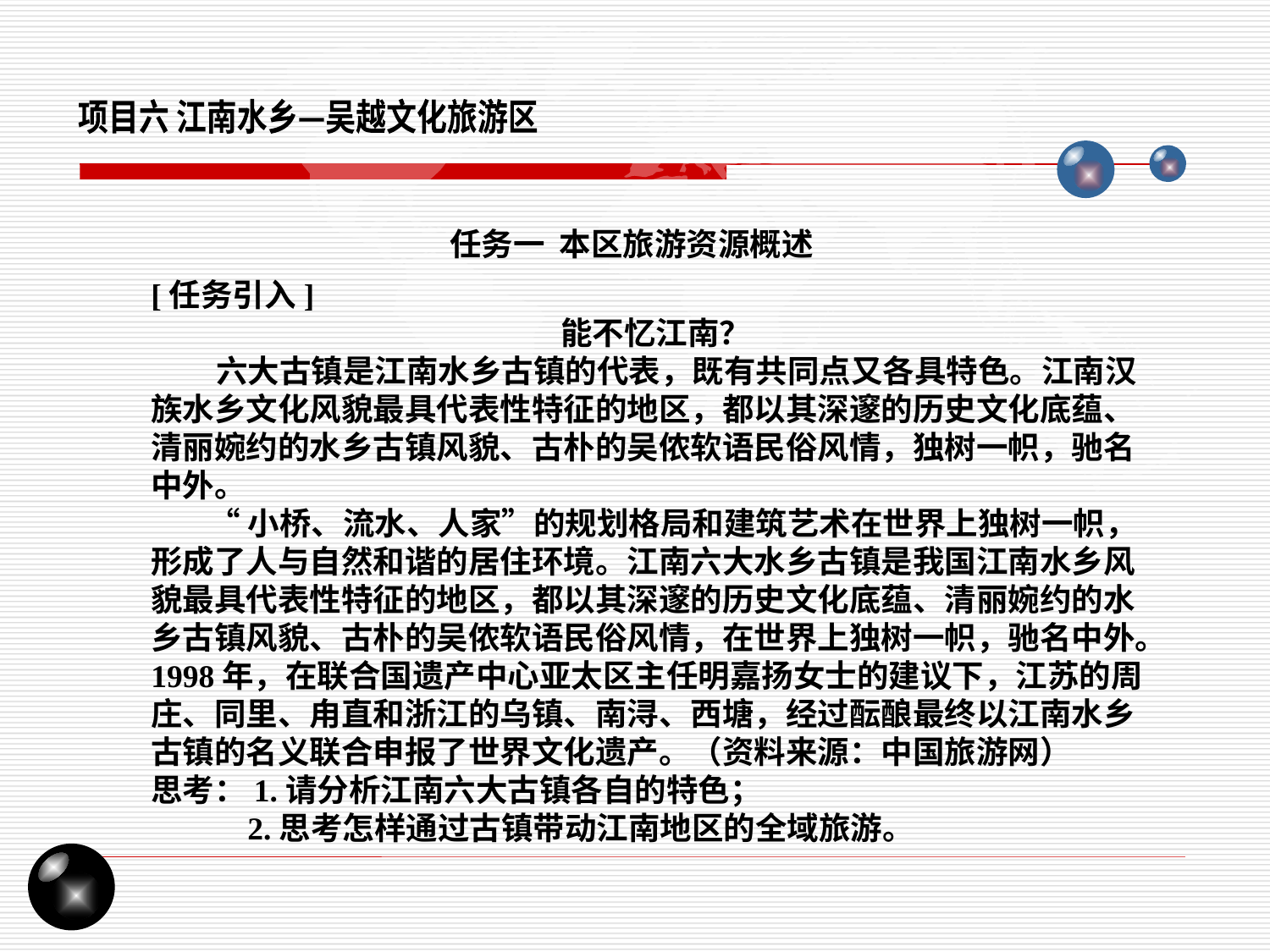

项目六 江南水乡—吴越文化旅游区
任务一  本区旅游资源概述
[任务引入]
能不忆江南？
        六大古镇是江南水乡古镇的代表，既有共同点又各具特色。江南汉族水乡文化风貌最具代表性特征的地区，都以其深邃的历史文化底蕴、清丽婉约的水乡古镇风貌、古朴的吴侬软语民俗风情，独树一帜，驰名中外。
        “小桥、流水、人家”的规划格局和建筑艺术在世界上独树一帜，形成了人与自然和谐的居住环境。江南六大水乡古镇是我国江南水乡风貌最具代表性特征的地区，都以其深邃的历史文化底蕴、清丽婉约的水乡古镇风貌、古朴的吴侬软语民俗风情，在世界上独树一帜，驰名中外。
1998年，在联合国遗产中心亚太区主任明嘉扬女士的建议下，江苏的周庄、同里、甪直和浙江的乌镇、南浔、西塘，经过酝酿最终以江南水乡古镇的名义联合申报了世界文化遗产。（资料来源：中国旅游网）
思考：1.请分析江南六大古镇各自的特色；
            2.思考怎样通过古镇带动江南地区的全域旅游。